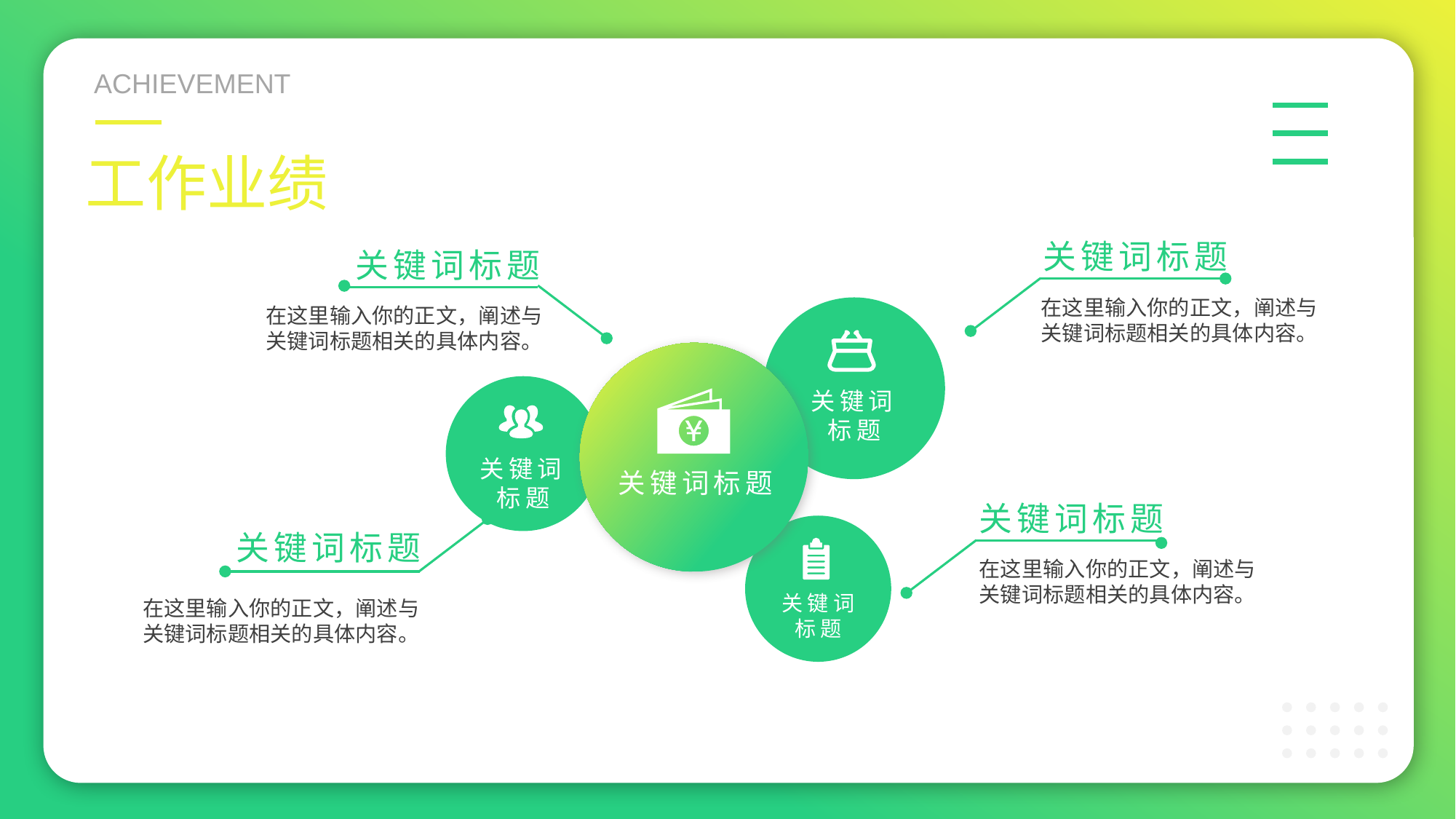

ACHIEVEMENT
工作业绩
关键词标题

在这里输入你的正文，阐述与关键词标题相关的具体内容。

关键词标题

在这里输入你的正文，阐述与关键词标题相关的具体内容。

关键词标题

关键词标题

关键词标题
关键词标题

在这里输入你的正文，阐述与关键词标题相关的具体内容。

关键词
标题
在这里输入你的正文，阐述与关键词标题相关的具体内容。

关键词标题